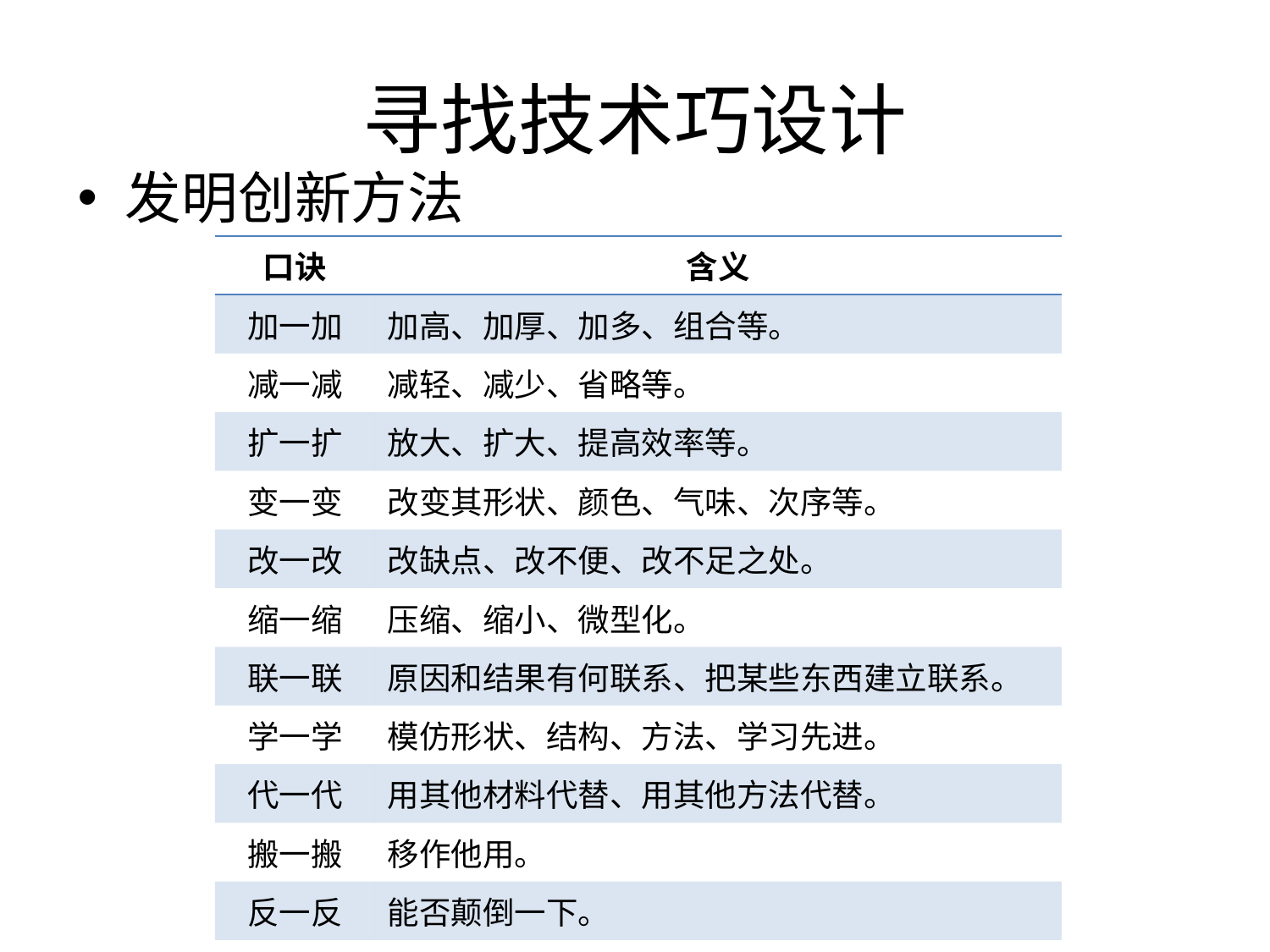

# 寻找技术巧设计
发明创新方法
| 口诀 | 含义 |
| --- | --- |
| 加一加 | 加高、加厚、加多、组合等。 |
| 减一减 | 减轻、减少、省略等。 |
| 扩一扩 | 放大、扩大、提高效率等。 |
| 变一变 | 改变其形状、颜色、气味、次序等。 |
| 改一改 | 改缺点、改不便、改不足之处。 |
| 缩一缩 | 压缩、缩小、微型化。 |
| 联一联 | 原因和结果有何联系、把某些东西建立联系。 |
| 学一学 | 模仿形状、结构、方法、学习先进。 |
| 代一代 | 用其他材料代替、用其他方法代替。 |
| 搬一搬 | 移作他用。 |
| 反一反 | 能否颠倒一下。 |
| 定一定 | 定个界限、标准、能提高工作效率 |